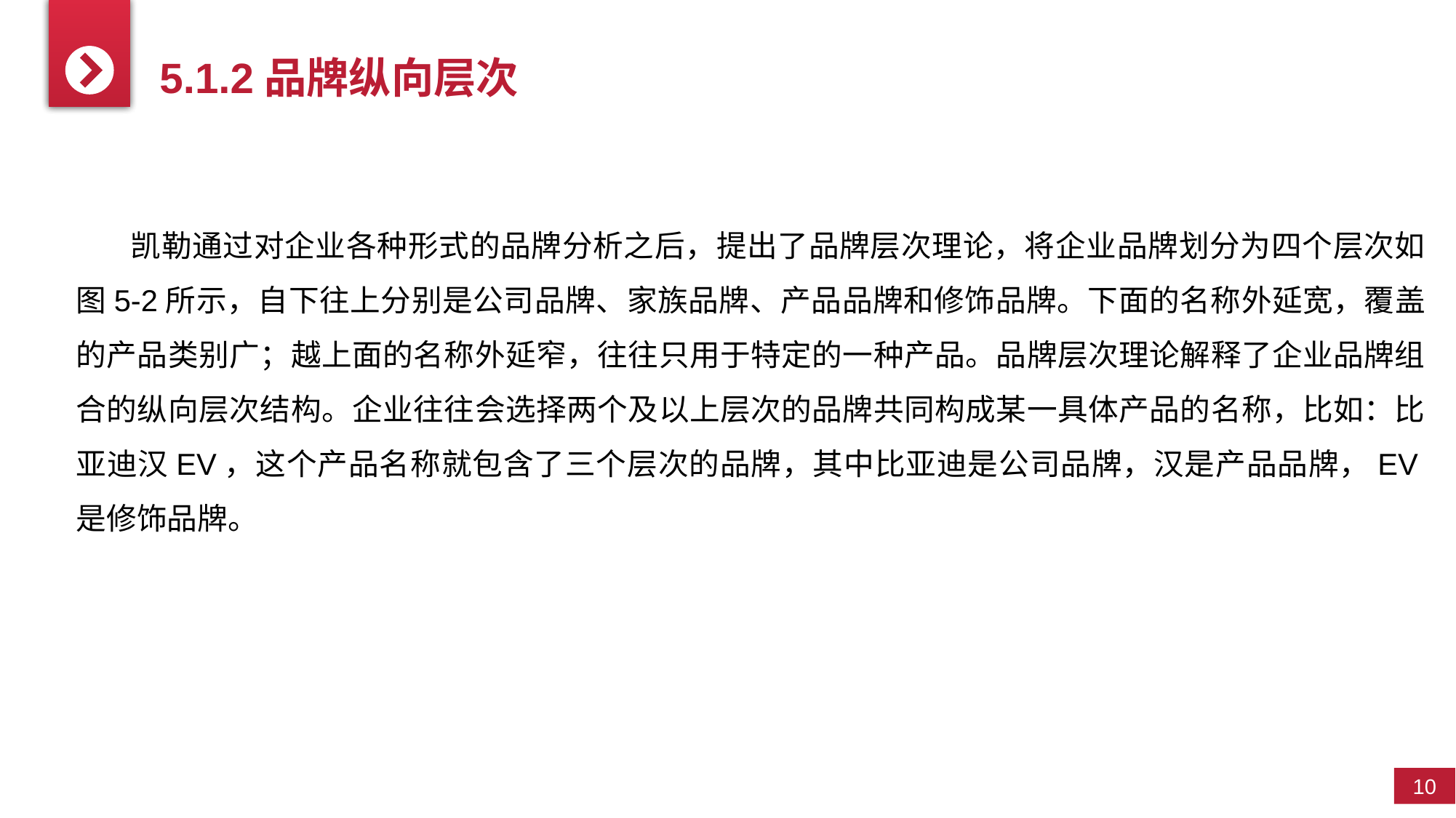

5.1.2品牌纵向层次

凯勒通过对企业各种形式的品牌分析之后，提出了品牌层次理论，将企业品牌划分为四个层次如图5-2所示，自下往上分别是公司品牌、家族品牌、产品品牌和修饰品牌。下面的名称外延宽，覆盖的产品类别广；越上面的名称外延窄，往往只用于特定的一种产品。品牌层次理论解释了企业品牌组合的纵向层次结构。企业往往会选择两个及以上层次的品牌共同构成某一具体产品的名称，比如：比亚迪汉EV，这个产品名称就包含了三个层次的品牌，其中比亚迪是公司品牌，汉是产品品牌，EV是修饰品牌。